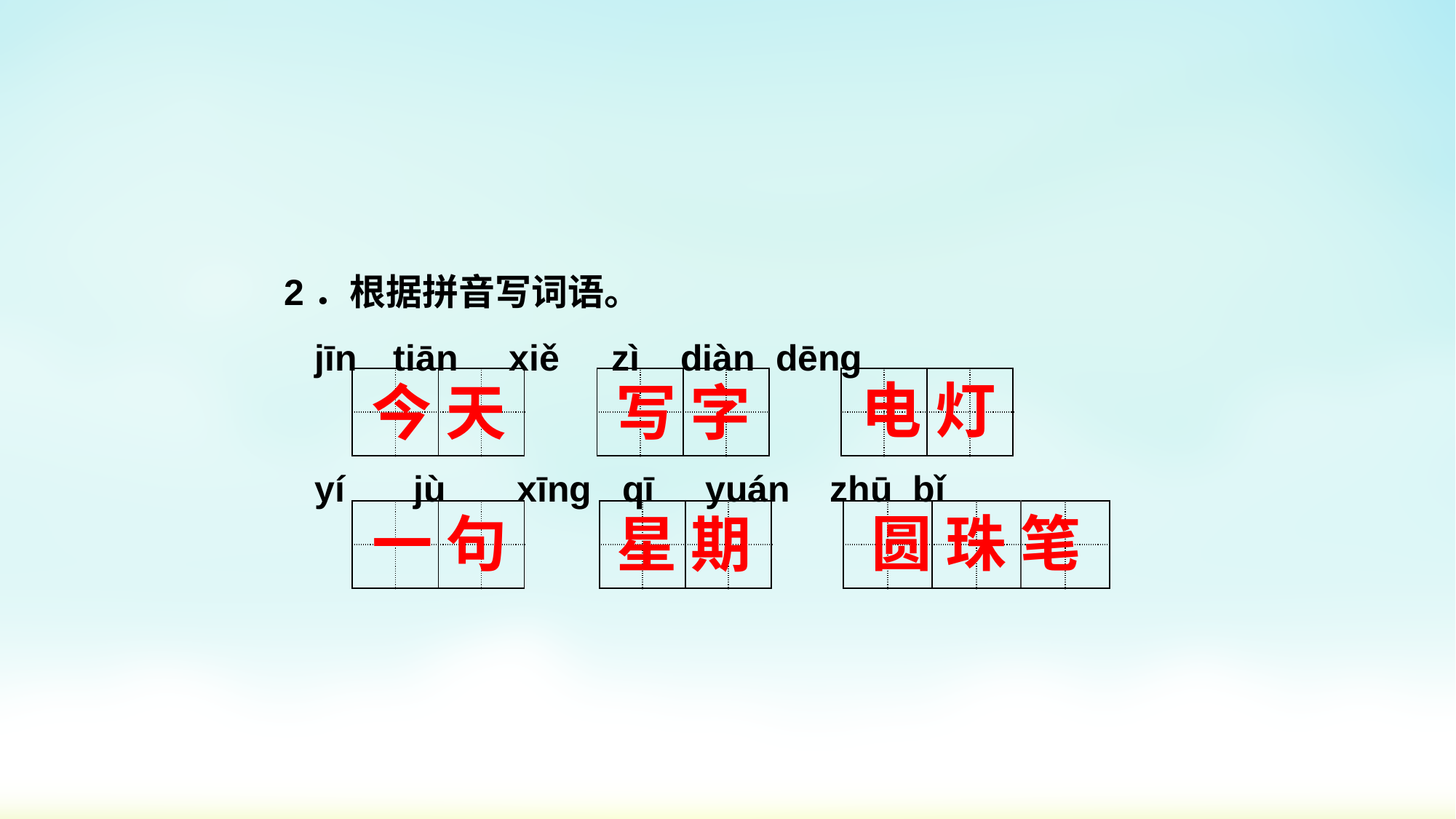

2．根据拼音写词语。
   jīn	tiān     xiě	zì    diàn  dēnɡ

   yí	  jù       xīnɡ   qī     yuán	zhū  bǐ

电 灯
|  |  |  |  |
| --- | --- | --- | --- |
|  |  |  |  |
|  |  |  |  |
| --- | --- | --- | --- |
|  |  |  |  |
|  |  |  |  |
| --- | --- | --- | --- |
|  |  |  |  |
今 天
写 字
一 句
圆 珠 笔
星 期
|  |  |  |  |
| --- | --- | --- | --- |
|  |  |  |  |
|  |  |  |  |
| --- | --- | --- | --- |
|  |  |  |  |
|  |  |  |  |  |  |
| --- | --- | --- | --- | --- | --- |
|  |  |  |  |  |  |